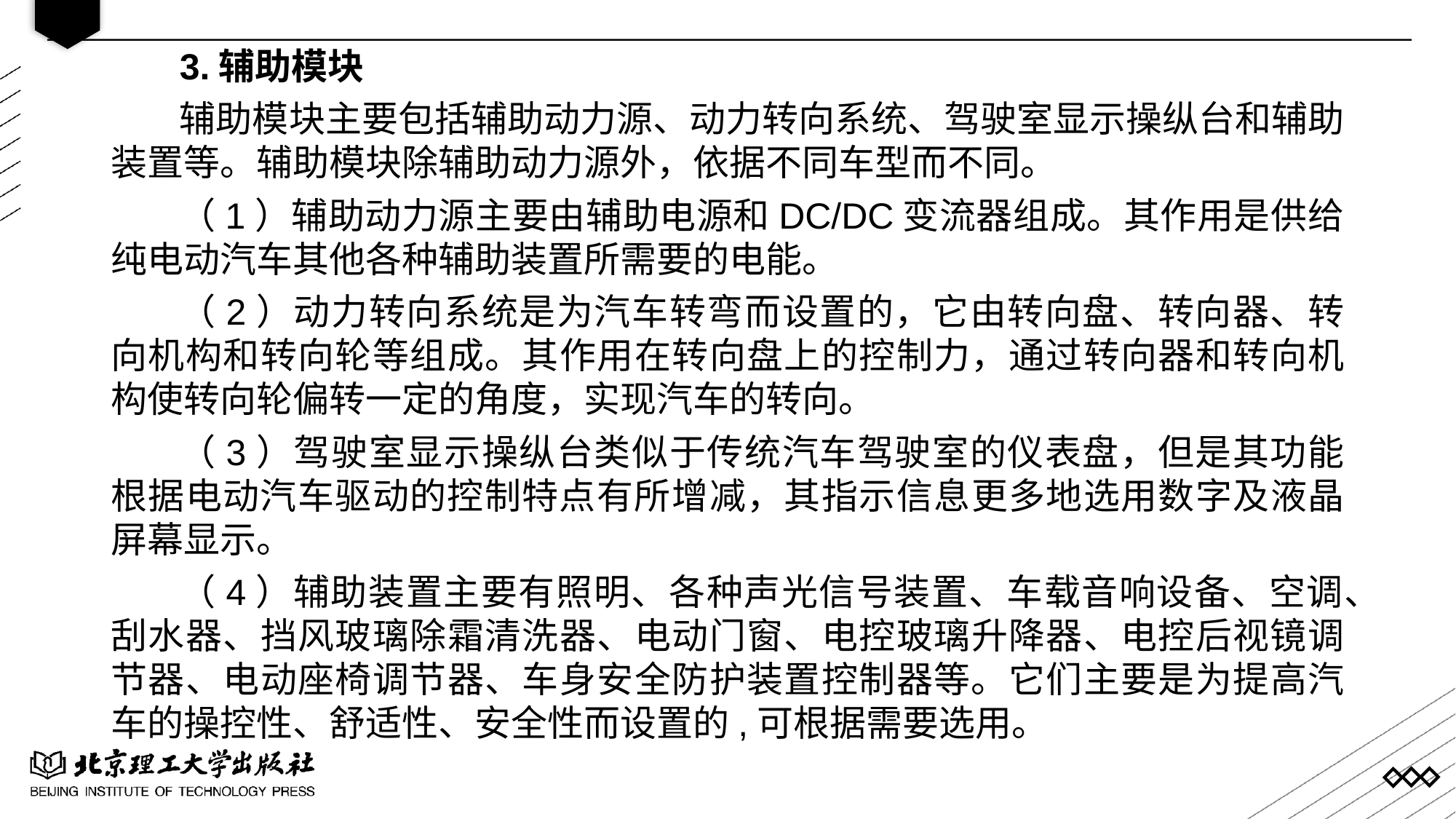

3.辅助模块
辅助模块主要包括辅助动力源、动力转向系统、驾驶室显示操纵台和辅助装置等。辅助模块除辅助动力源外，依据不同车型而不同。
（1）辅助动力源主要由辅助电源和DC/DC变流器组成。其作用是供给纯电动汽车其他各种辅助装置所需要的电能。
（2）动力转向系统是为汽车转弯而设置的，它由转向盘、转向器、转向机构和转向轮等组成。其作用在转向盘上的控制力，通过转向器和转向机构使转向轮偏转一定的角度，实现汽车的转向。
（3）驾驶室显示操纵台类似于传统汽车驾驶室的仪表盘，但是其功能根据电动汽车驱动的控制特点有所增减，其指示信息更多地选用数字及液晶屏幕显示。
（4）辅助装置主要有照明、各种声光信号装置、车载音响设备、空调、刮水器、挡风玻璃除霜清洗器、电动门窗、电控玻璃升降器、电控后视镜调节器、电动座椅调节器、车身安全防护装置控制器等。它们主要是为提高汽车的操控性、舒适性、安全性而设置的,可根据需要选用。